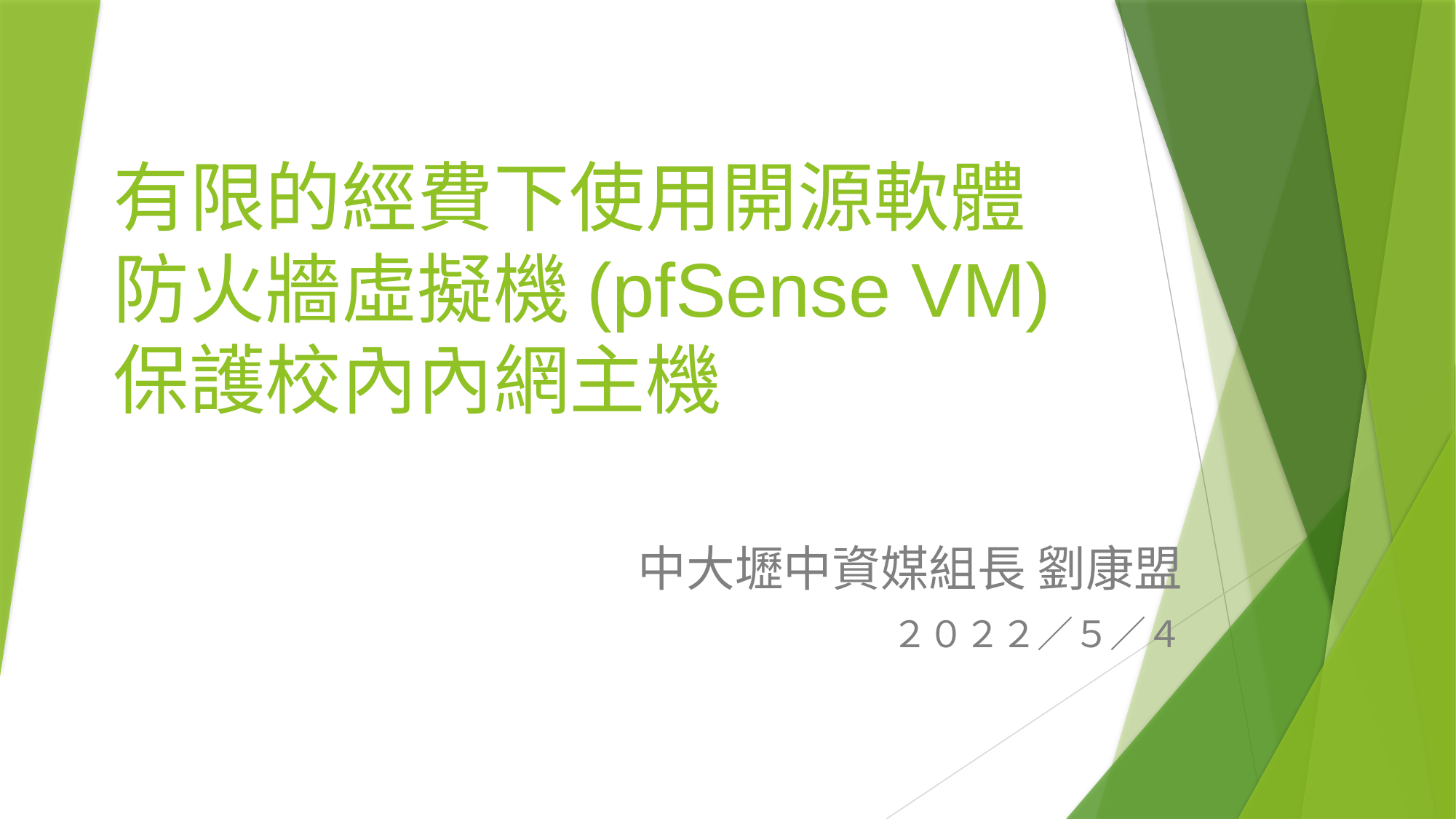

# 有限的經費下使用開源軟體 防火牆虛擬機(pfSense VM) 保護校內內網主機
中大壢中資媒組長 劉康盟
２０２２／５／４